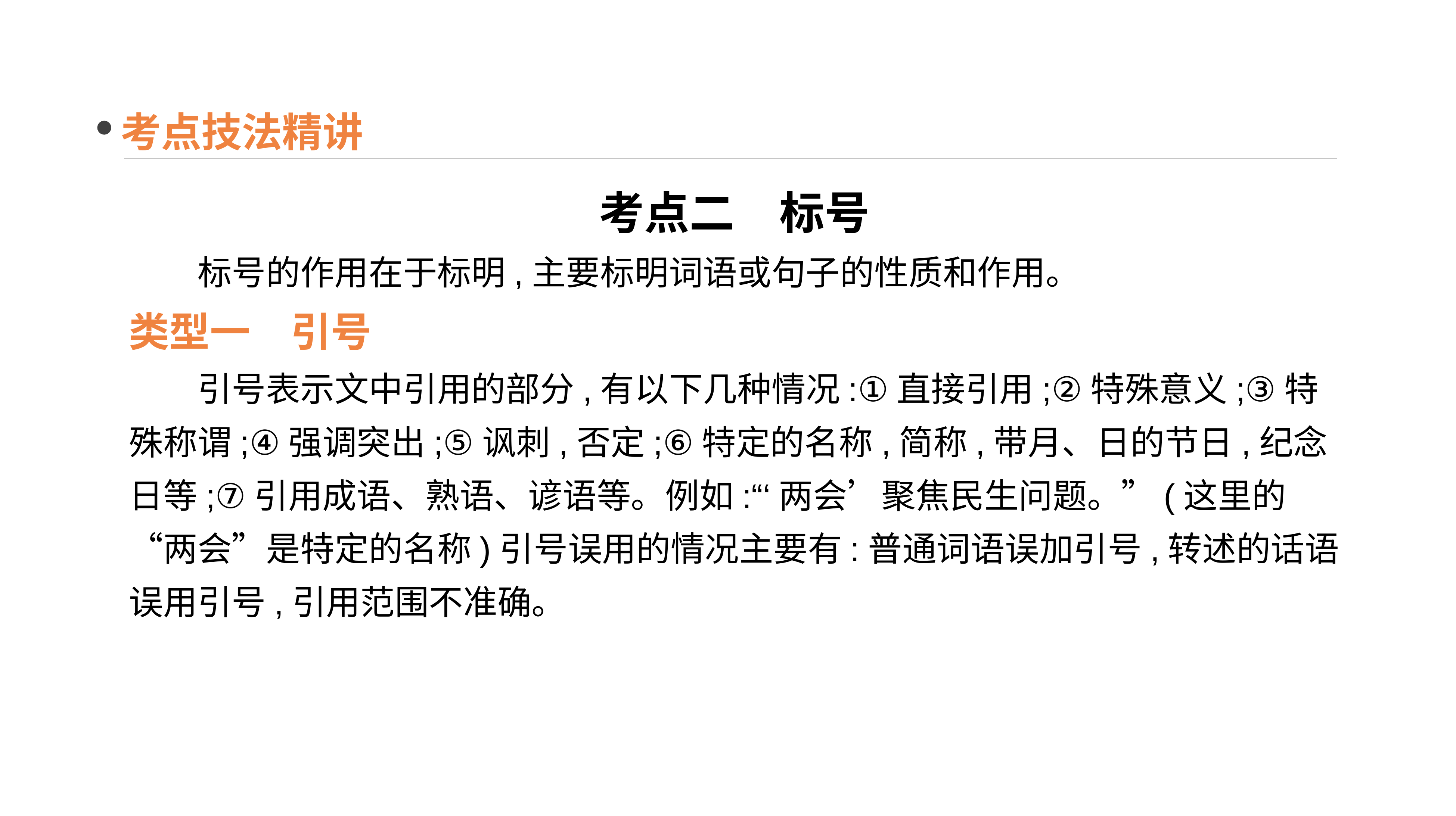

考点技法精讲

考点二　标号
　　标号的作用在于标明,主要标明词语或句子的性质和作用。
类型一　引号
　　引号表示文中引用的部分,有以下几种情况:①直接引用;②特殊意义;③特殊称谓;④强调突出;⑤讽刺,否定;⑥特定的名称,简称,带月、日的节日,纪念日等;⑦引用成语、熟语、谚语等。例如:“‘两会’聚焦民生问题。”(这里的“两会”是特定的名称)引号误用的情况主要有:普通词语误加引号,转述的话语误用引号,引用范围不准确。